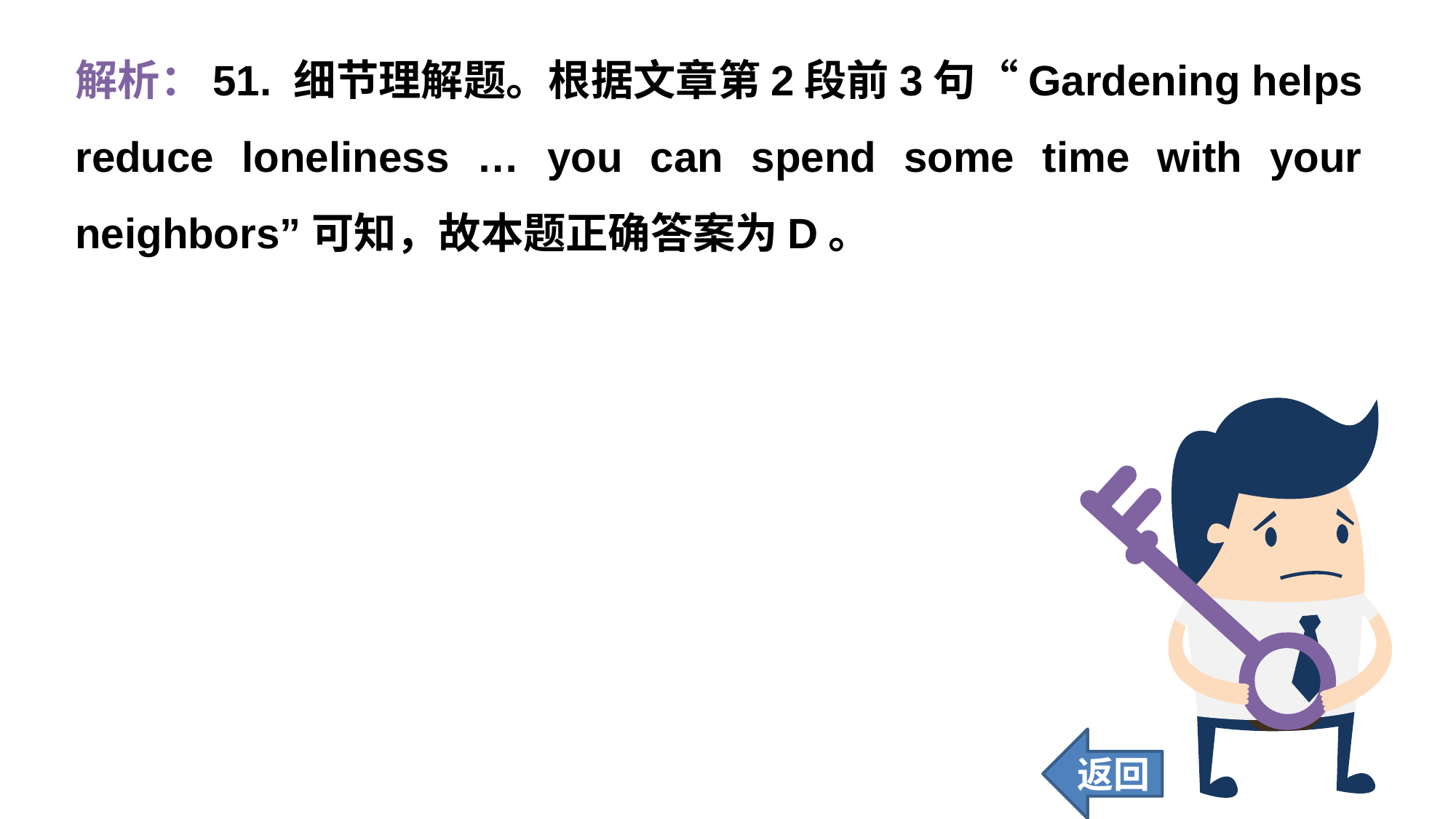

解析：51. 细节理解题。根据文章第2段前3句“Gardening helps reduce loneliness … you can spend some time with your neighbors”可知，故本题正确答案为D。

返回
406